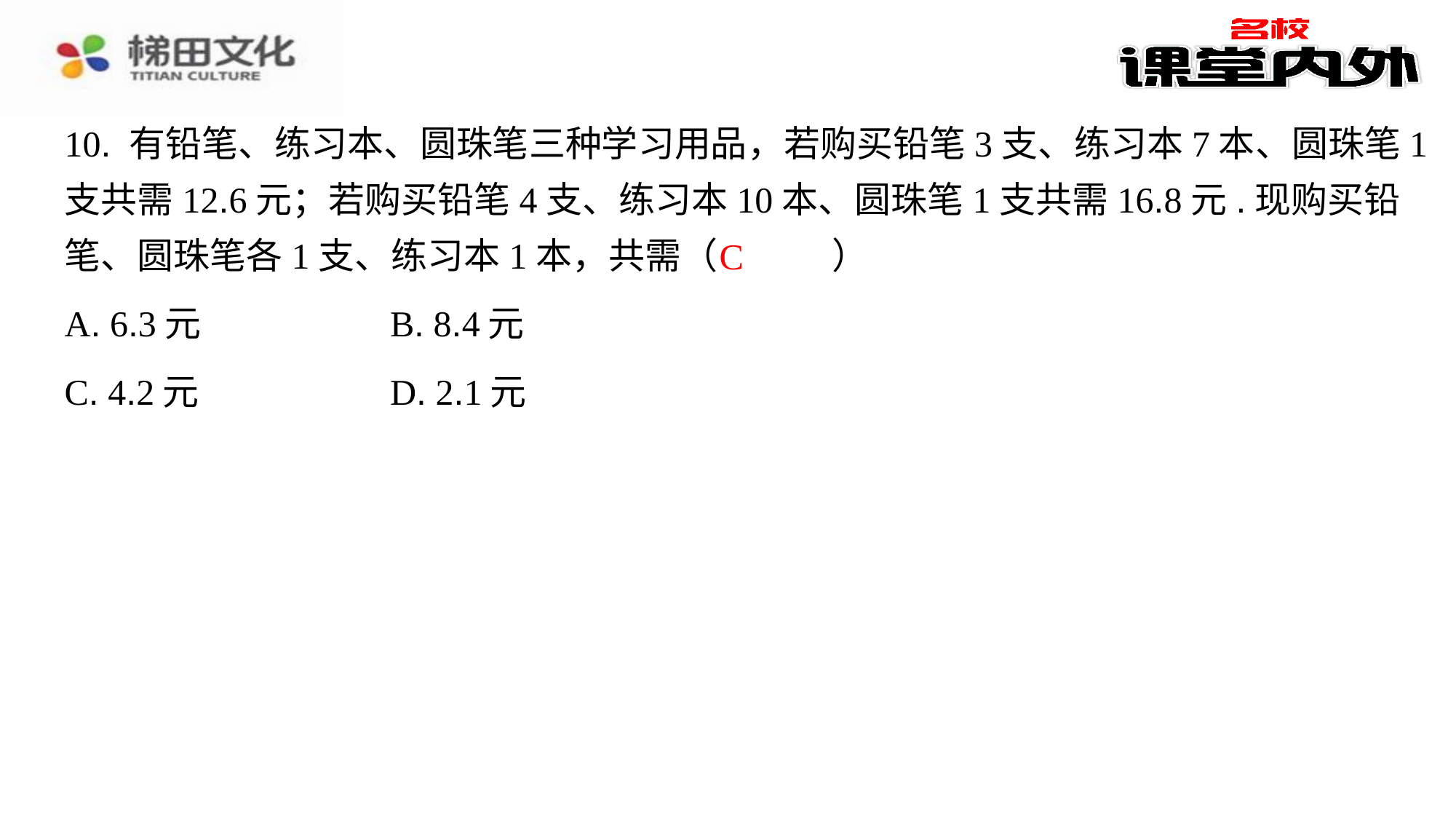

10. 有铅笔、练习本、圆珠笔三种学习用品，若购买铅笔3支、练习本7本、圆珠笔1
支共需12.6元；若购买铅笔4支、练习本10本、圆珠笔1支共需16.8元.现购买铅
笔、圆珠笔各1支、练习本1本，共需（　C　）
C
| A. 6.3元 | B. 8.4元 |
| --- | --- |
| C. 4.2元 | D. 2.1元 |